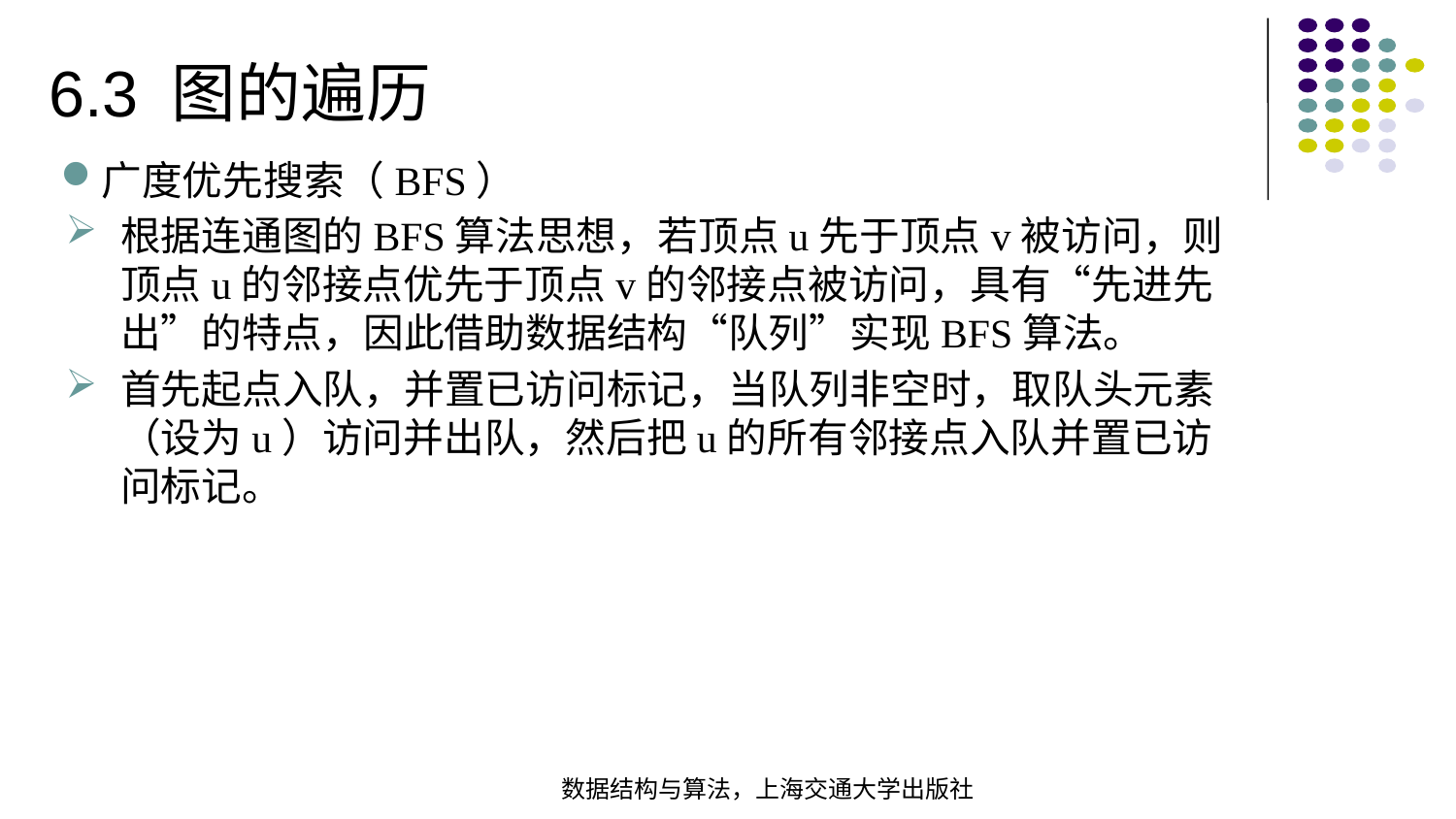

6.3 图的遍历
广度优先搜索（BFS）
根据连通图的BFS算法思想，若顶点u先于顶点v被访问，则顶点u的邻接点优先于顶点v的邻接点被访问，具有“先进先出”的特点，因此借助数据结构“队列”实现BFS算法。
首先起点入队，并置已访问标记，当队列非空时，取队头元素（设为u）访问并出队，然后把u的所有邻接点入队并置已访问标记。